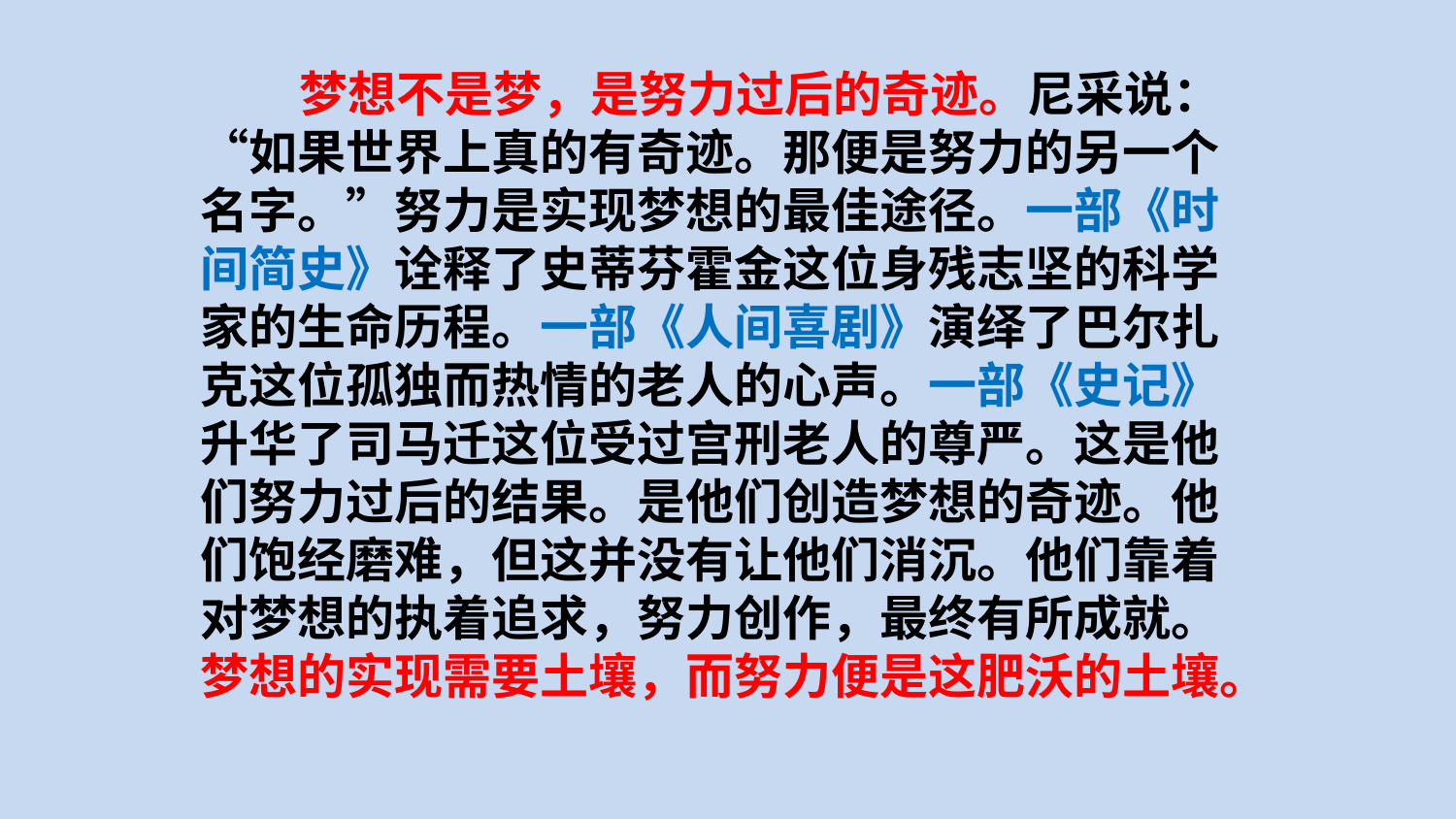

梦想不是梦，是努力过后的奇迹。尼采说：“如果世界上真的有奇迹。那便是努力的另一个名字。”努力是实现梦想的最佳途径。一部《时间简史》诠释了史蒂芬霍金这位身残志坚的科学家的生命历程。一部《人间喜剧》演绎了巴尔扎克这位孤独而热情的老人的心声。一部《史记》升华了司马迁这位受过宫刑老人的尊严。这是他们努力过后的结果。是他们创造梦想的奇迹。他们饱经磨难，但这并没有让他们消沉。他们靠着对梦想的执着追求，努力创作，最终有所成就。梦想的实现需要土壤，而努力便是这肥沃的土壤。